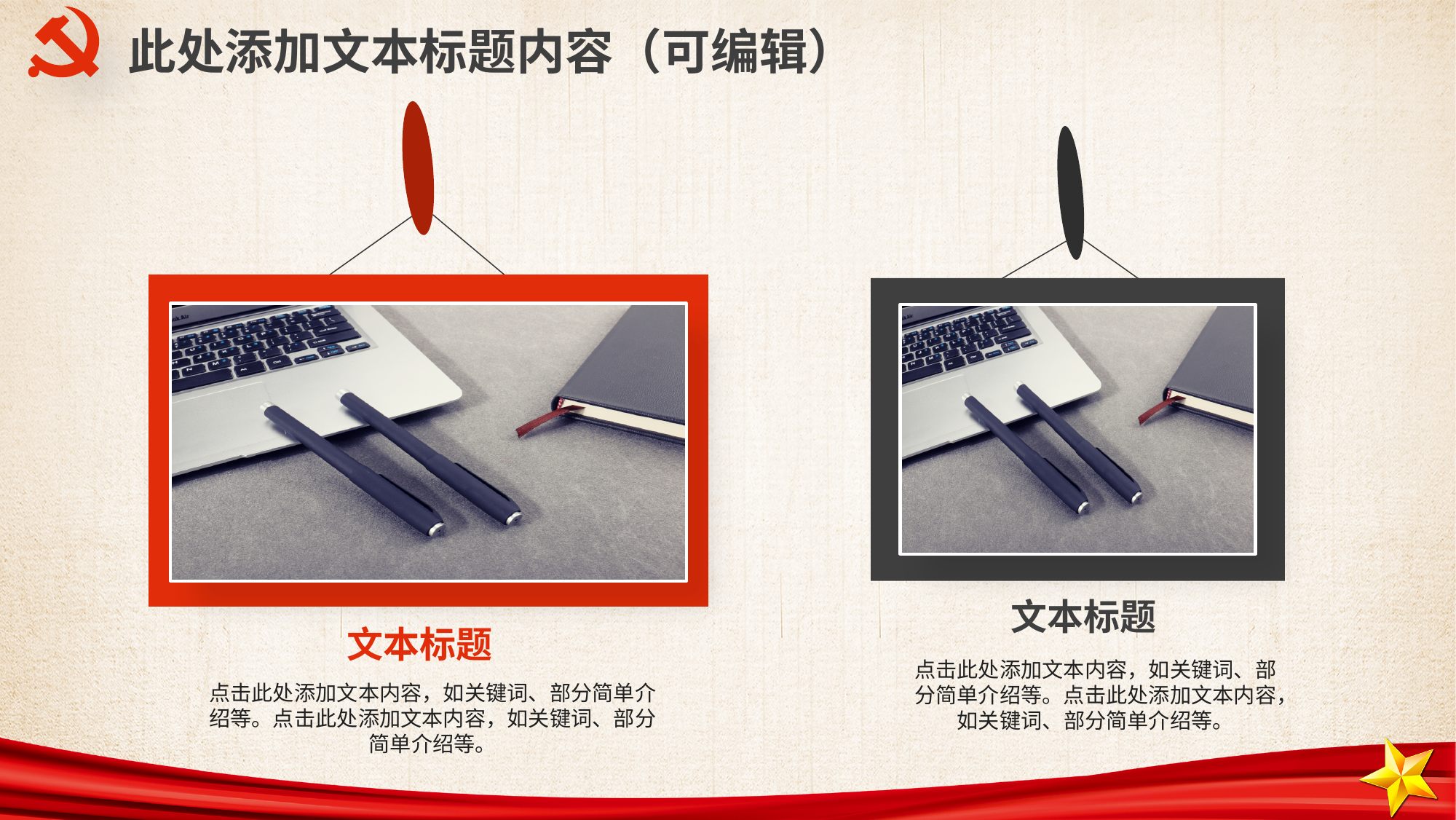

此处添加文本标题内容（可编辑）

文本标题
文本标题
点击此处添加文本内容，如关键词、部分简单介绍等。点击此处添加文本内容，如关键词、部分简单介绍等。
点击此处添加文本内容，如关键词、部分简单介绍等。点击此处添加文本内容，如关键词、部分简单介绍等。